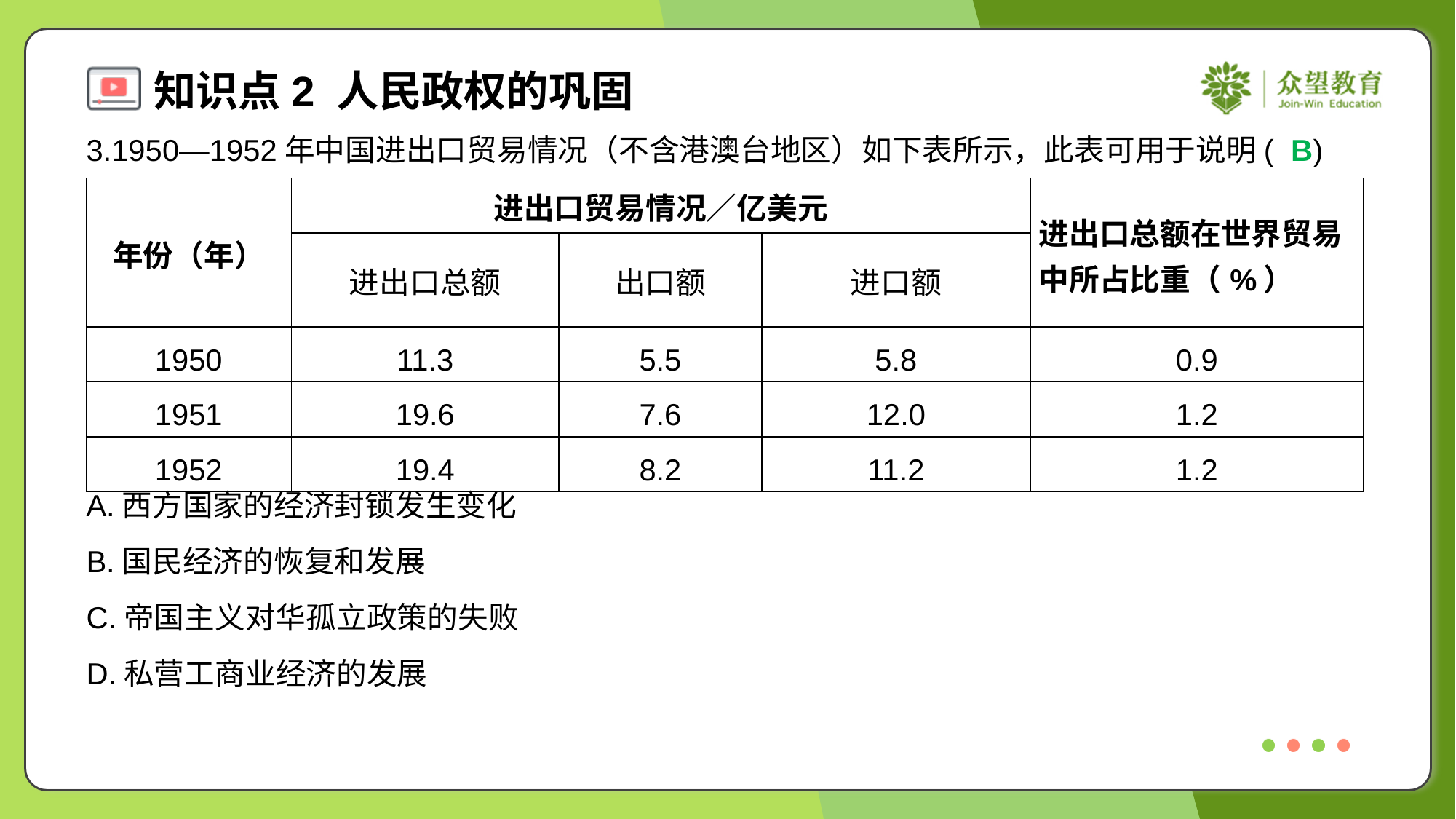

3.1950—1952年中国进出口贸易情况（不含港澳台地区）如下表所示，此表可用于说明(     )
B
| 年份（年） | 进出口贸易情况／亿美元 |  |  | 进出口总额在世界贸易 中所占比重（%） |
| --- | --- | --- | --- | --- |
|  | 进出口总额 | 出口额 | 进口额 |  |
| 1950 | 11.3 | 5.5 | 5.8 | 0.9 |
| 1951 | 19.6 | 7.6 | 12.0 | 1.2 |
| 1952 | 19.4 | 8.2 | 11.2 | 1.2 |
A.西方国家的经济封锁发生变化
B.国民经济的恢复和发展
C.帝国主义对华孤立政策的失败
D.私营工商业经济的发展